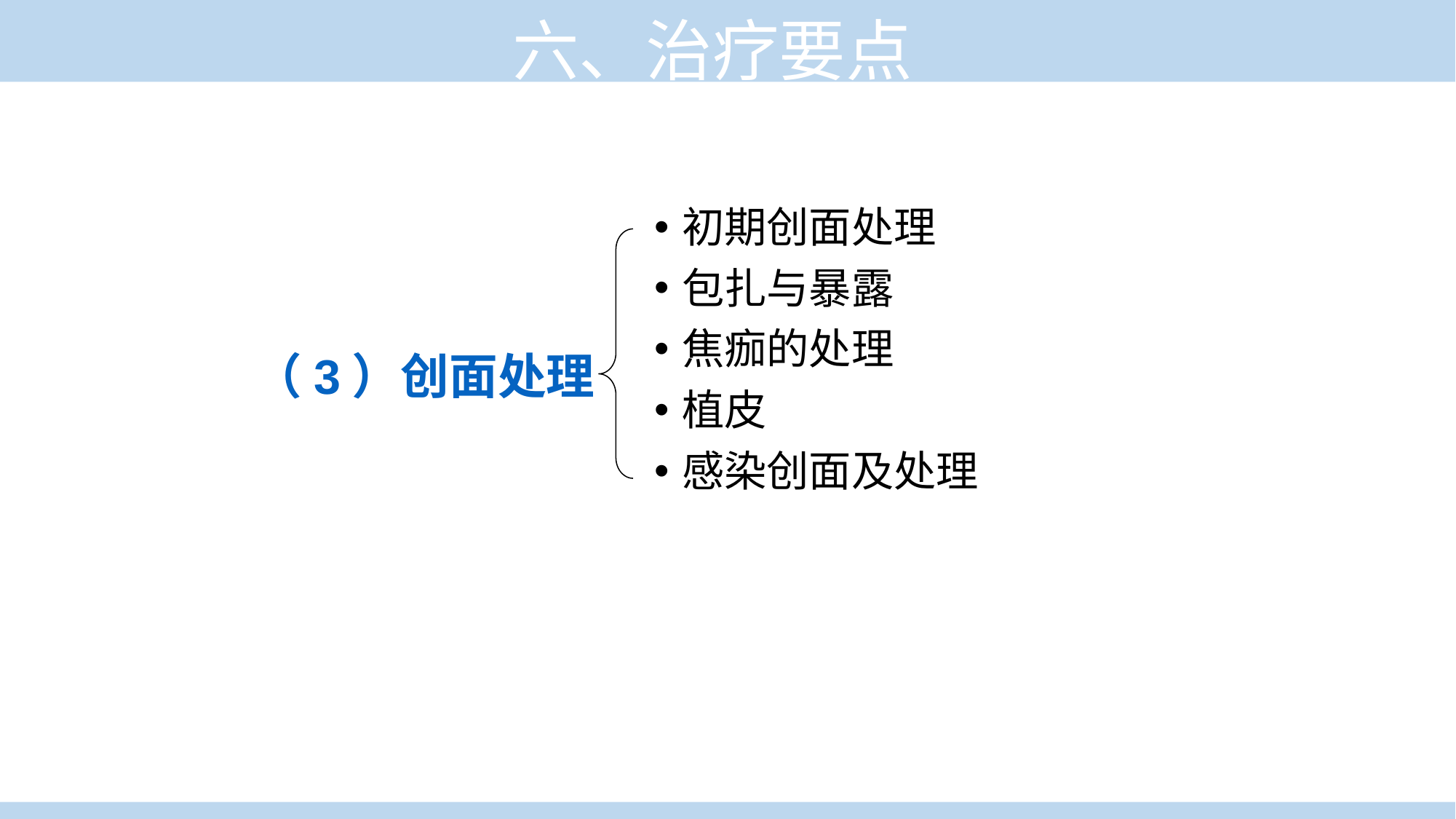

六、治疗要点
初期创面处理
包扎与暴露
焦痂的处理
植皮
感染创面及处理

（3）创面处理